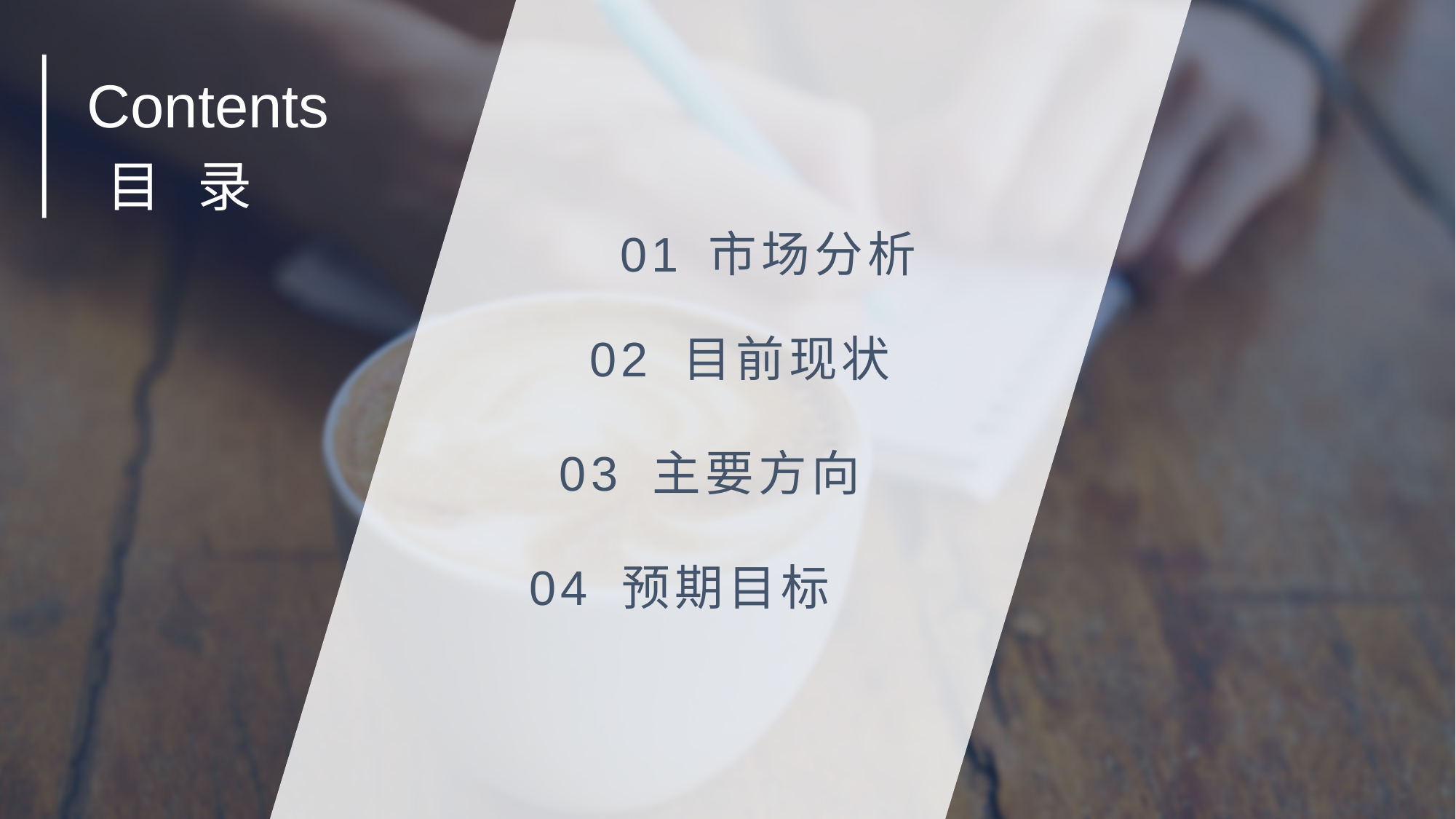

Contents
目   录
01 市场分析
02 目前现状
03 主要方向
04 预期目标